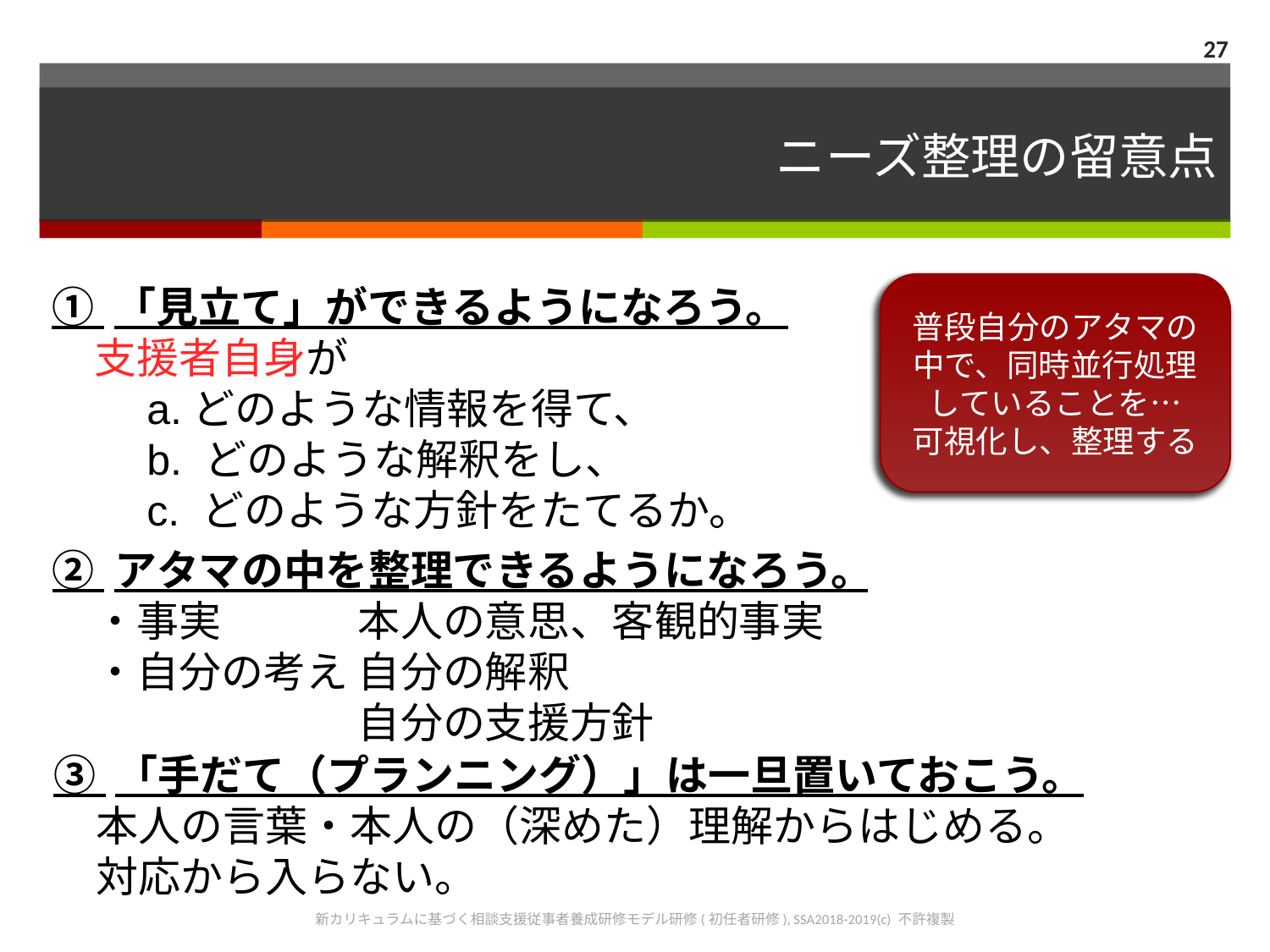

27
# ニーズ整理の留意点
① 「見立て」ができるようになろう。
　支援者自身が
　　a.どのような情報を得て、
　　b. どのような解釈をし、
　　c. どのような方針をたてるか。
普段自分のアタマの中で、同時並行処理していることを…
可視化し、整理する
② アタマの中を整理できるようになろう。
　・事実　　　 本人の意思、客観的事実
　・自分の考え 自分の解釈
　　　　　　　 自分の支援方針
③ 「手だて（プランニング）」は一旦置いておこう。
　本人の言葉・本人の（深めた）理解からはじめる。
　対応から入らない。
新カリキュラムに基づく相談支援従事者養成研修モデル研修(初任者研修), SSA2018-2019(c) 不許複製